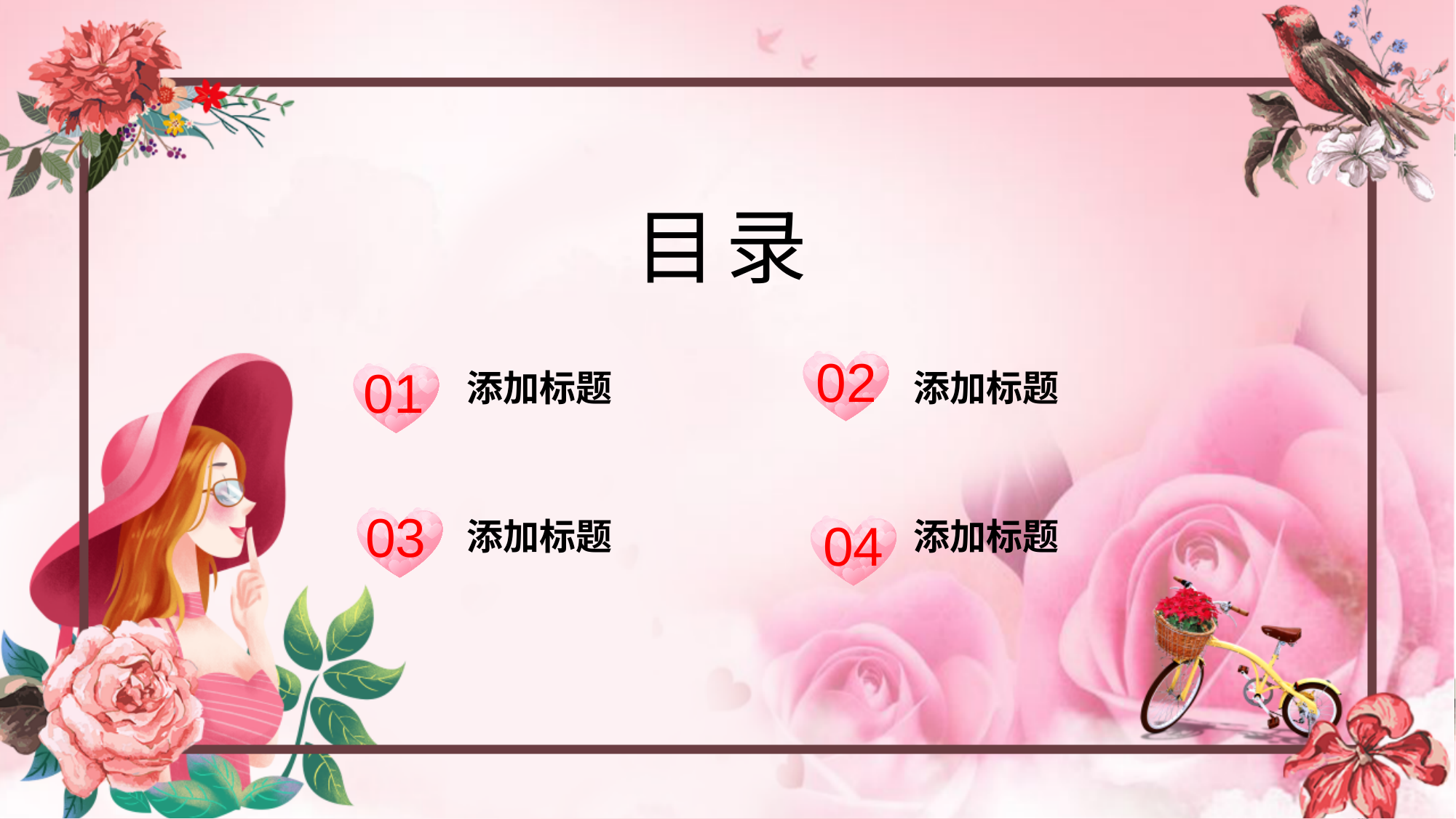

目录
添加标题
添加标题
添加标题
添加标题

02
01
03
04